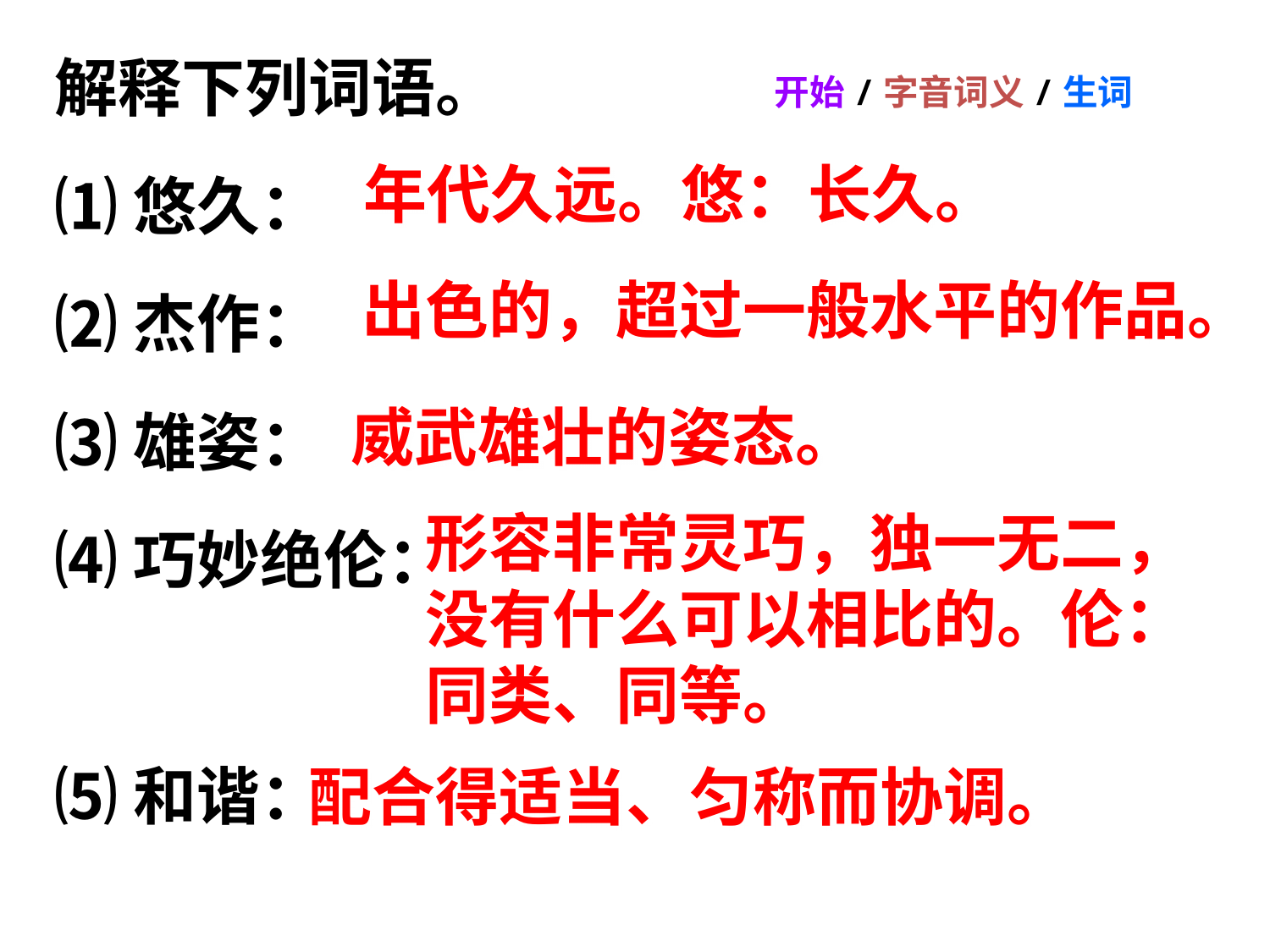

解释下列词语。
⑴悠久：
⑵杰作：
⑶雄姿：
⑷巧妙绝伦：

⑸和谐：
开始/字音词义/生词
年代久远。悠：长久。
出色的，超过一般水平的作品。
威武雄壮的姿态。
形容非常灵巧，独一无二，没有什么可以相比的。伦：同类、同等。
配合得适当、匀称而协调。